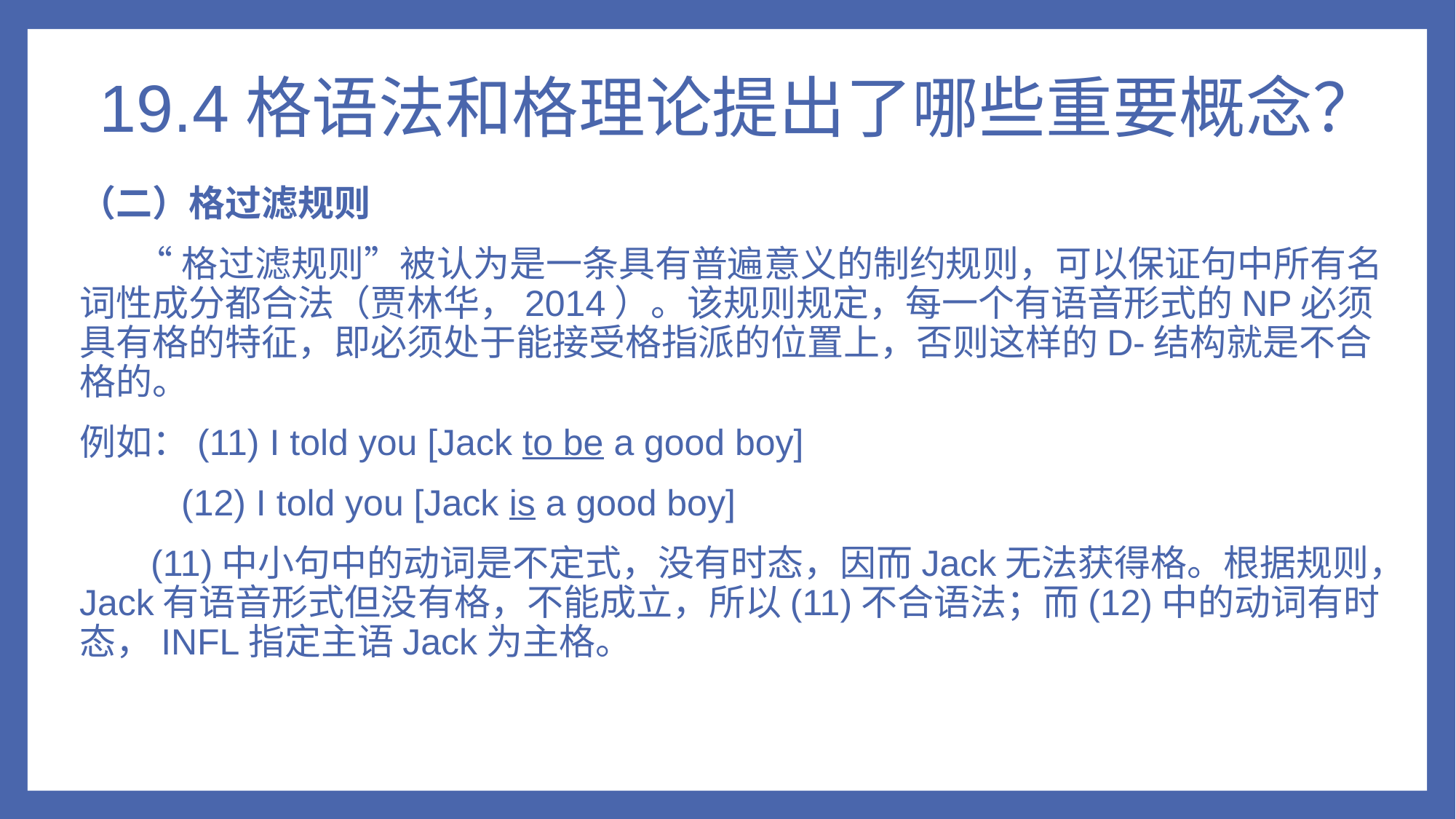

# 19.4格语法和格理论提出了哪些重要概念？
（二）格过滤规则
       “格过滤规则”被认为是一条具有普遍意义的制约规则，可以保证句中所有名词性成分都合法（贾林华，2014）。该规则规定，每一个有语音形式的NP必须具有格的特征，即必须处于能接受格指派的位置上，否则这样的D-结构就是不合格的。
例如：(11) I told you [Jack to be a good boy]
          (12) I told you [Jack is a good boy]
       (11)中小句中的动词是不定式，没有时态，因而Jack无法获得格。根据规则，Jack有语音形式但没有格，不能成立，所以(11)不合语法；而(12)中的动词有时态，INFL指定主语Jack为主格。